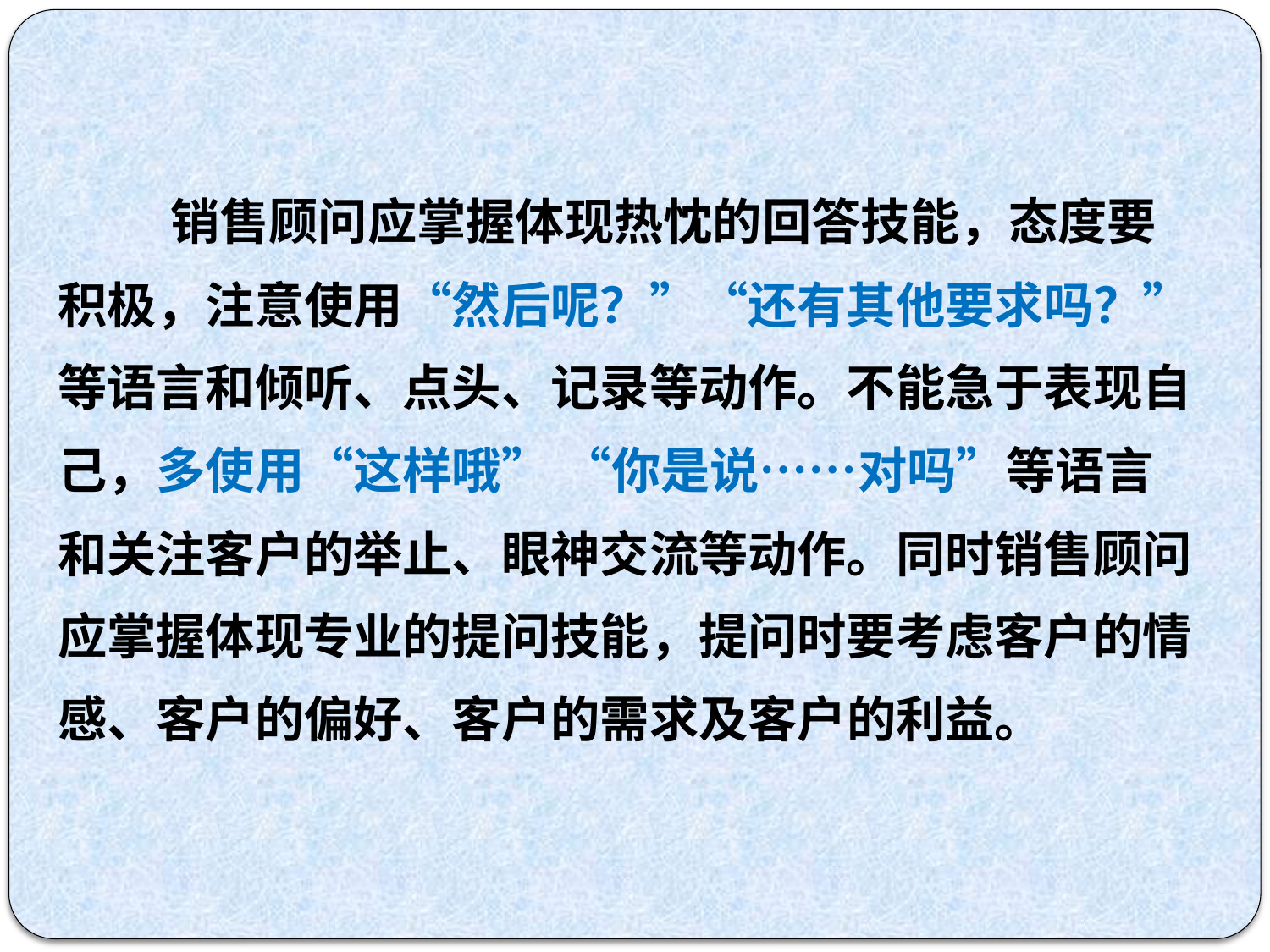

销售顾问应掌握体现热忱的回答技能，态度要积极，注意使用“然后呢？”“还有其他要求吗？”等语言和倾听、点头、记录等动作。不能急于表现自己，多使用“这样哦” “你是说……对吗”等语言和关注客户的举止、眼神交流等动作。同时销售顾问应掌握体现专业的提问技能，提问时要考虑客户的情感、客户的偏好、客户的需求及客户的利益。